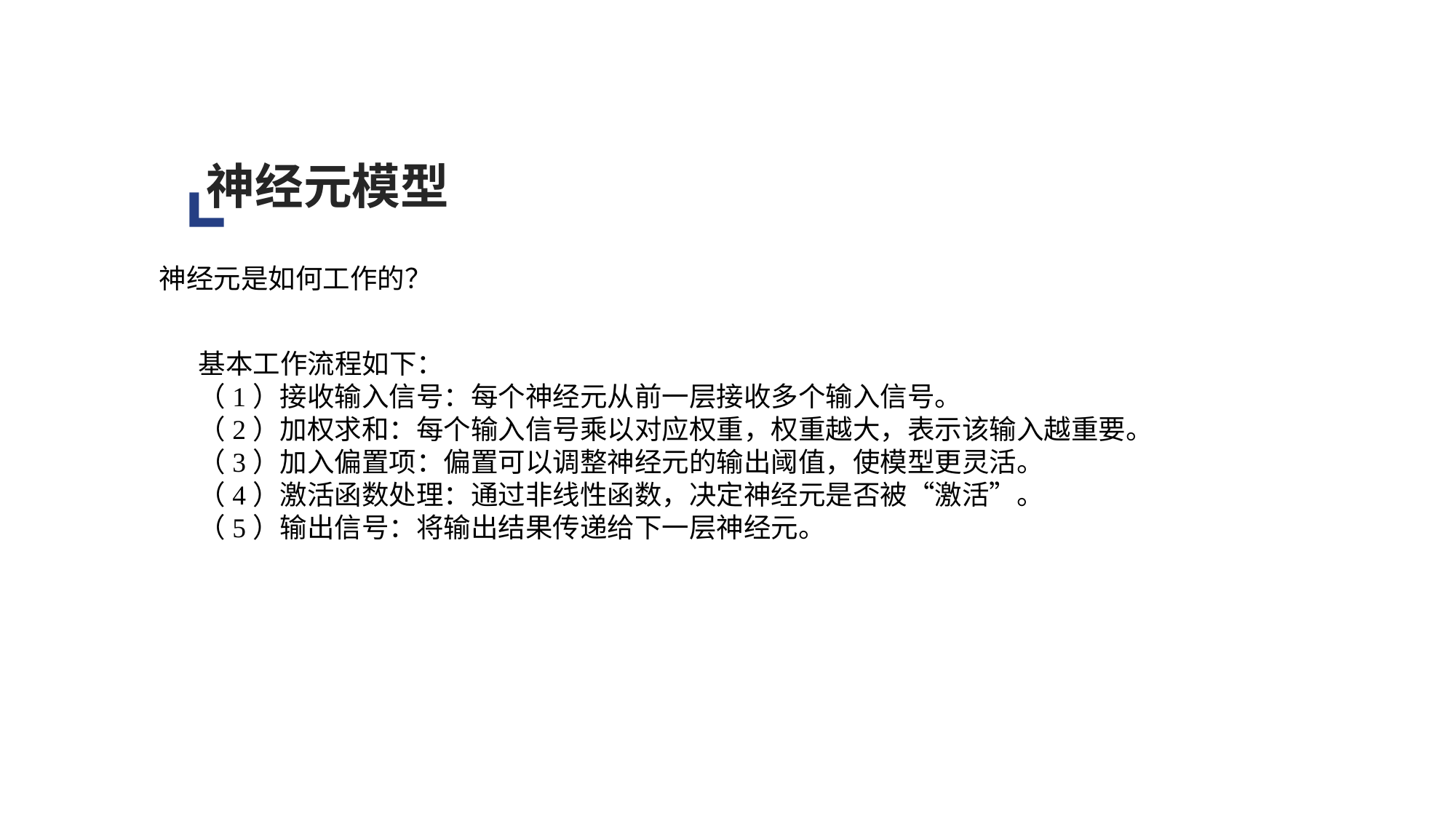

神经元模型

神经元是如何工作的？
基本工作流程如下：
（1）接收输入信号：每个神经元从前一层接收多个输入信号。
（2）加权求和：每个输入信号乘以对应权重，权重越大，表示该输入越重要。
（3）加入偏置项：偏置可以调整神经元的输出阈值，使模型更灵活。
（4）激活函数处理：通过非线性函数，决定神经元是否被“激活”。
（5）输出信号：将输出结果传递给下一层神经元。